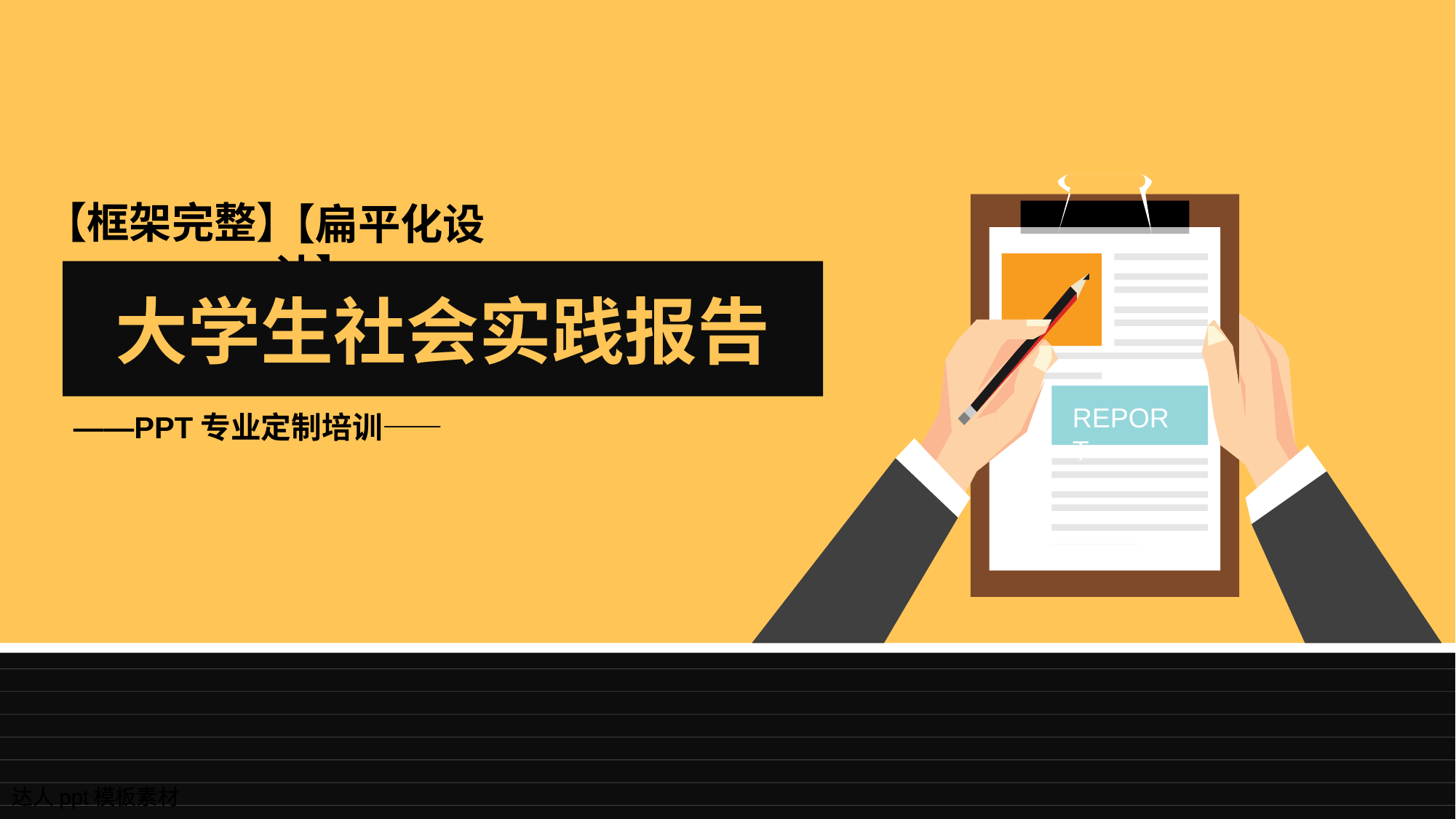

REPORT

【框架完整】
【扁平化设计】

大学生社会实践报告
——PPT专业定制培训——

达人ppt模板素材
达人ppt模板素材